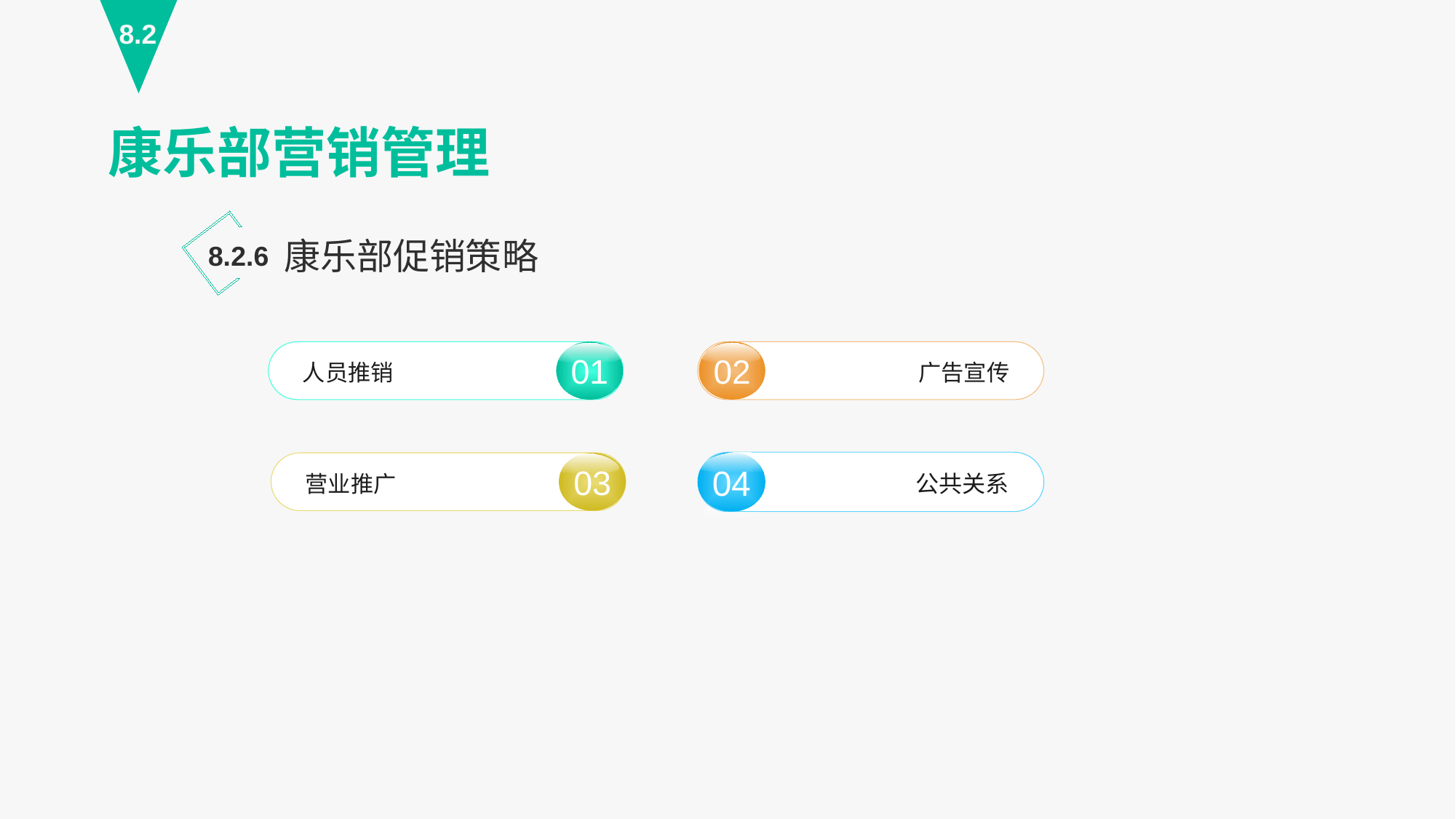

8.2
康乐部营销管理

康乐部促销策略
8.2.6

02
广告宣传

01
人员推销

04
公共关系

03
营业推广